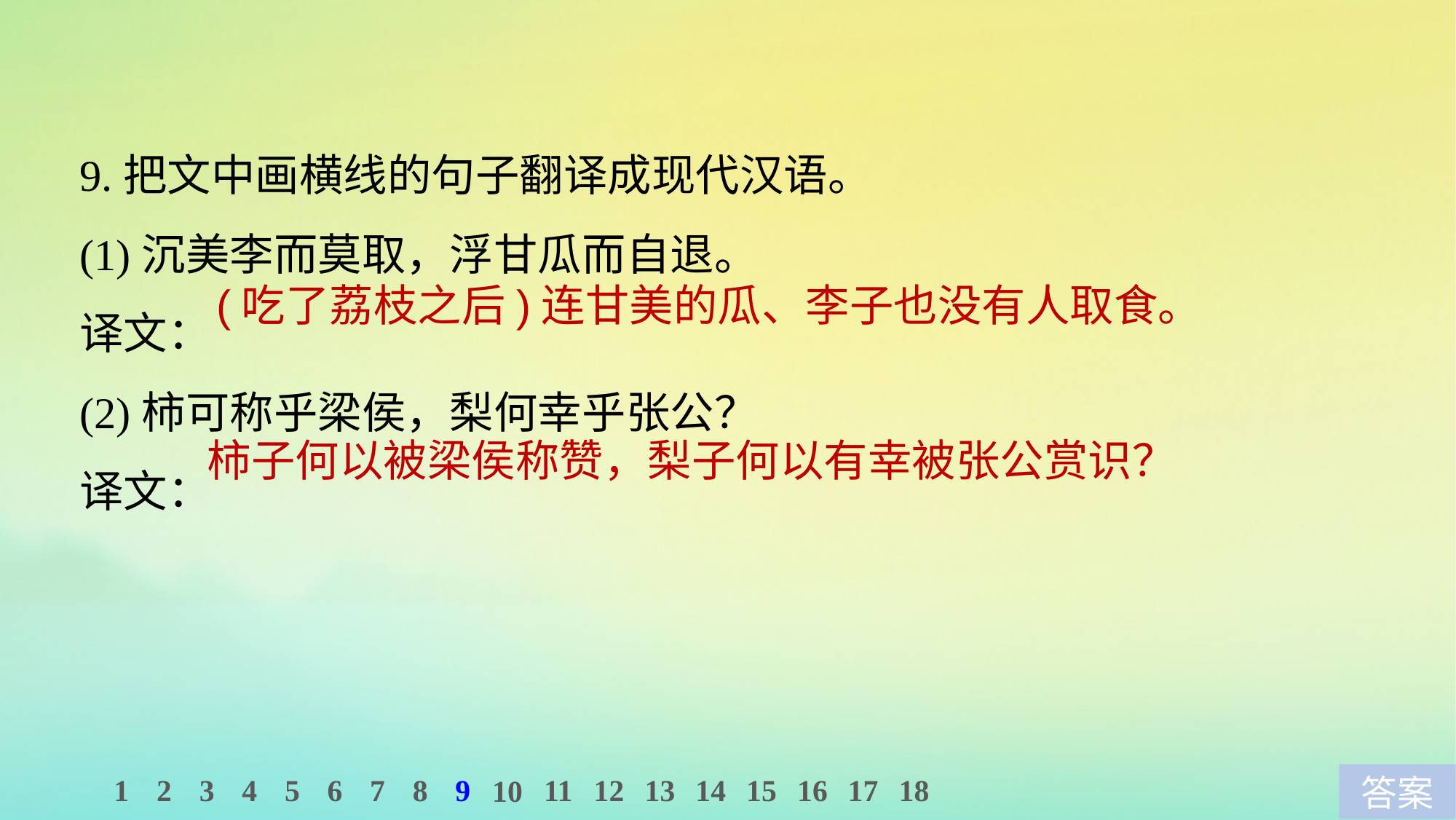

9.把文中画横线的句子翻译成现代汉语。
(1)沉美李而莫取，浮甘瓜而自退。
译文：
(2)柿可称乎梁侯，梨何幸乎张公？
译文：
(吃了荔枝之后)连甘美的瓜、李子也没有人取食。
柿子何以被梁侯称赞，梨子何以有幸被张公赏识？
1
2
3
4
5
6
7
8
9
11
12
13
14
15
16
17
18
10
答案